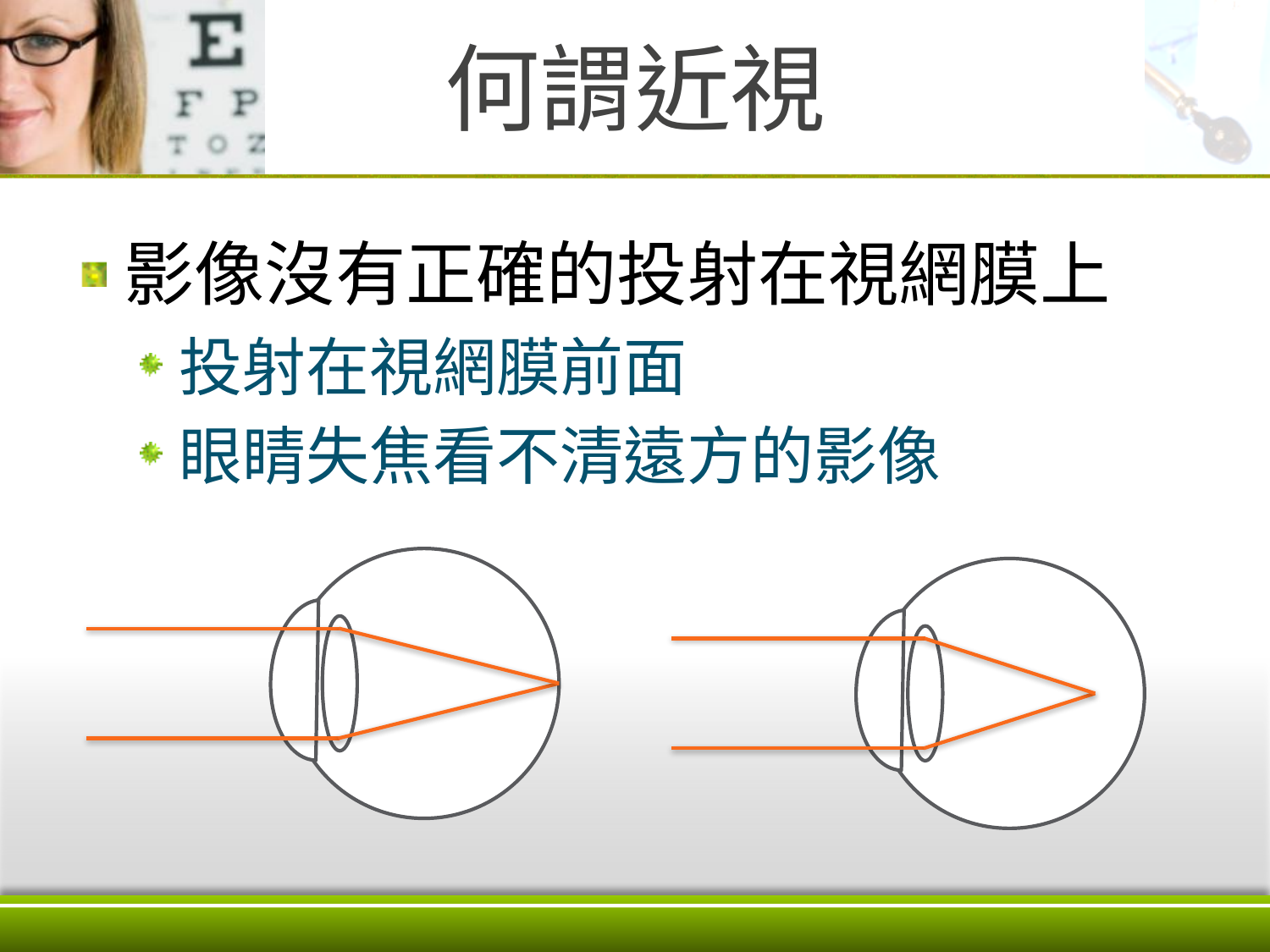

# 何謂近視
影像沒有正確的投射在視網膜上
投射在視網膜前面
眼睛失焦看不清遠方的影像